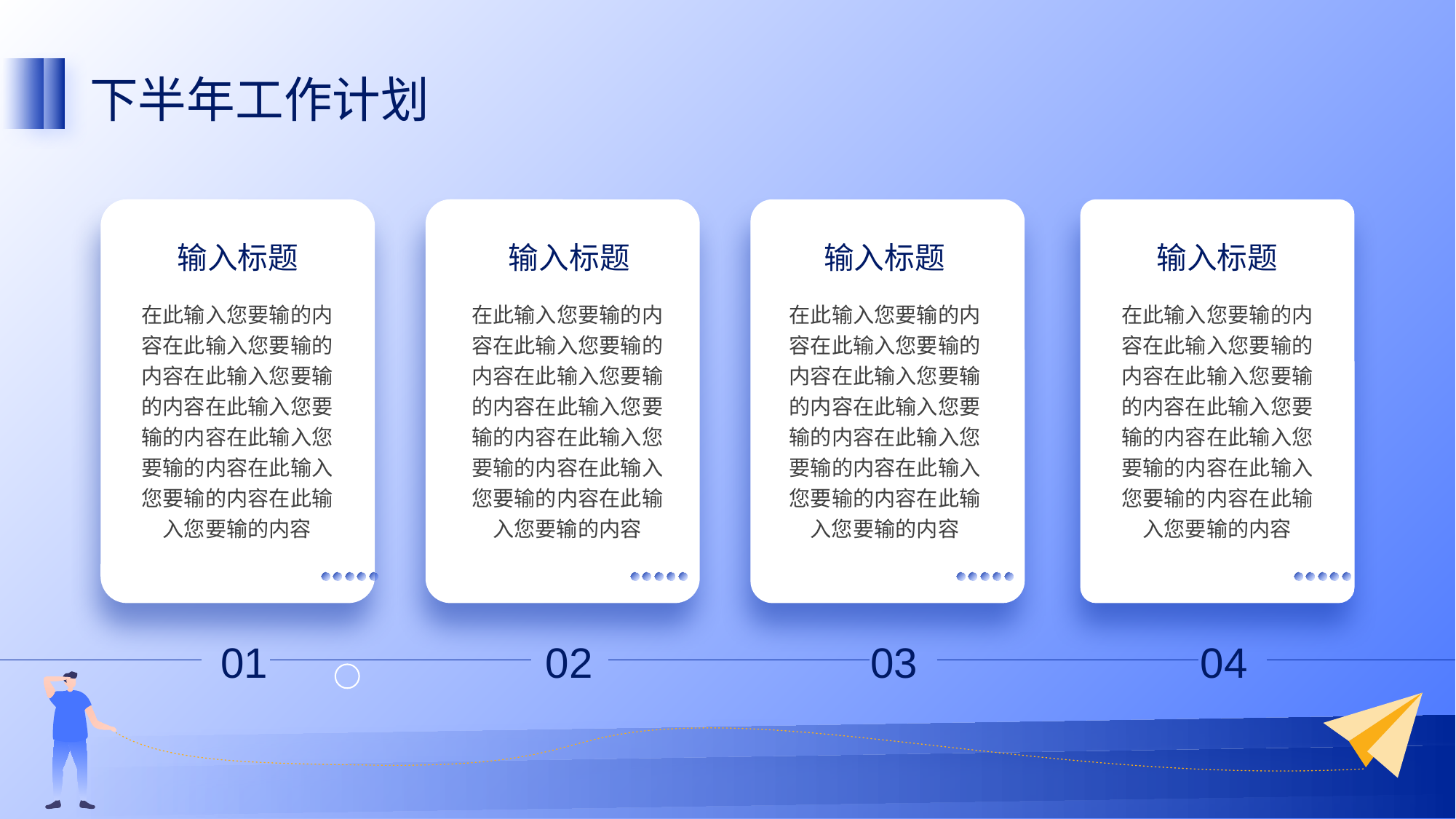

下半年工作计划

输入标题
输入标题
输入标题
输入标题
在此输入您要输的内容在此输入您要输的内容在此输入您要输的内容在此输入您要输的内容在此输入您要输的内容在此输入您要输的内容在此输入您要输的内容
在此输入您要输的内容在此输入您要输的内容在此输入您要输的内容在此输入您要输的内容在此输入您要输的内容在此输入您要输的内容在此输入您要输的内容
在此输入您要输的内容在此输入您要输的内容在此输入您要输的内容在此输入您要输的内容在此输入您要输的内容在此输入您要输的内容在此输入您要输的内容
在此输入您要输的内容在此输入您要输的内容在此输入您要输的内容在此输入您要输的内容在此输入您要输的内容在此输入您要输的内容在此输入您要输的内容

01
02
03
04